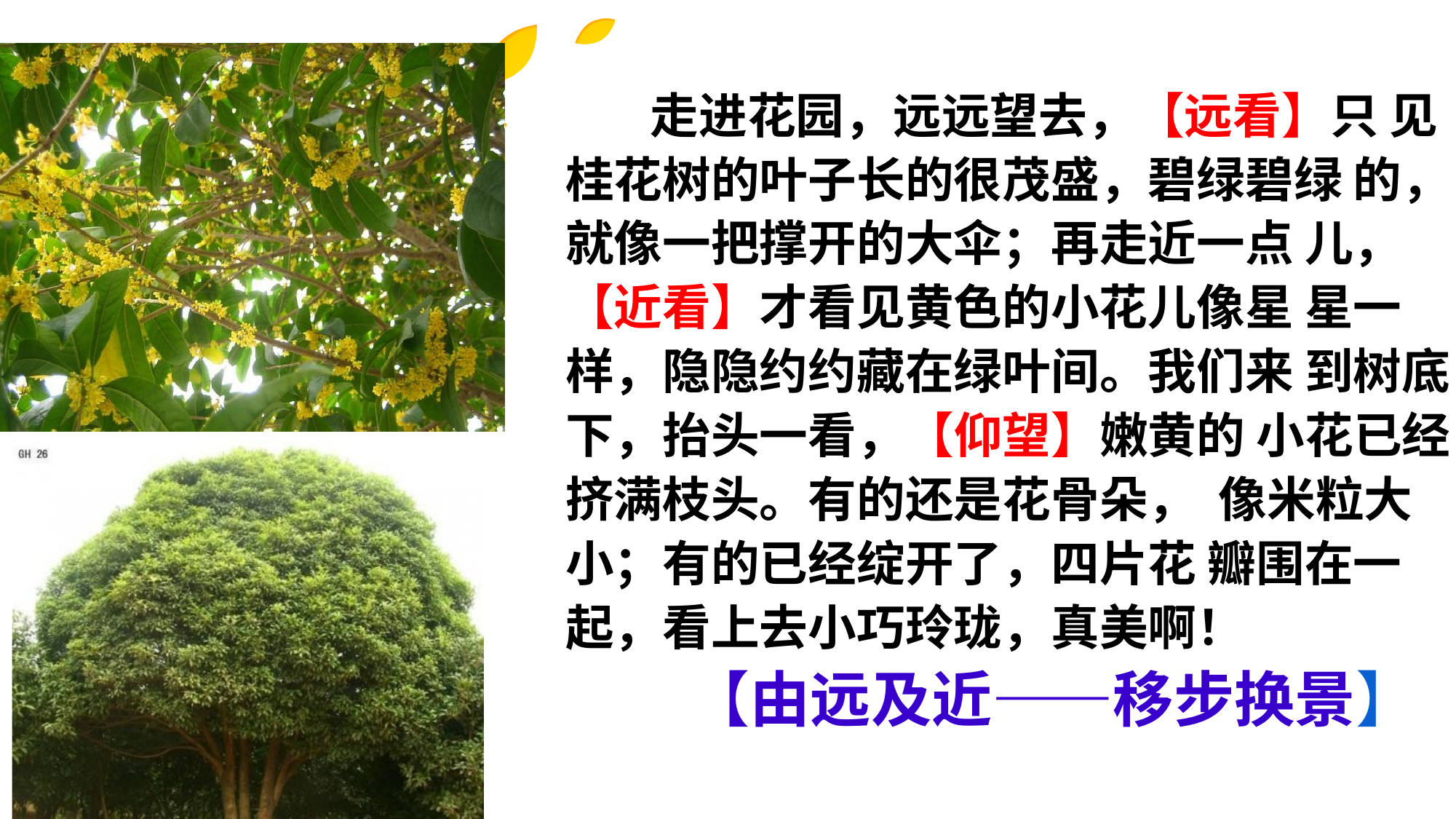

走进花园，远远望去，【远看】只 见桂花树的叶子长的很茂盛，碧绿碧绿 的，就像一把撑开的大伞；再走近一点 儿，【近看】才看见黄色的小花儿像星 星一样，隐隐约约藏在绿叶间。我们来 到树底下，抬头一看，【仰望】嫩黄的 小花已经挤满枝头。有的还是花骨朵，  像米粒大小；有的已经绽开了，四片花 瓣围在一起，看上去小巧玲珑，真美啊！
【由远及近——移步换景】